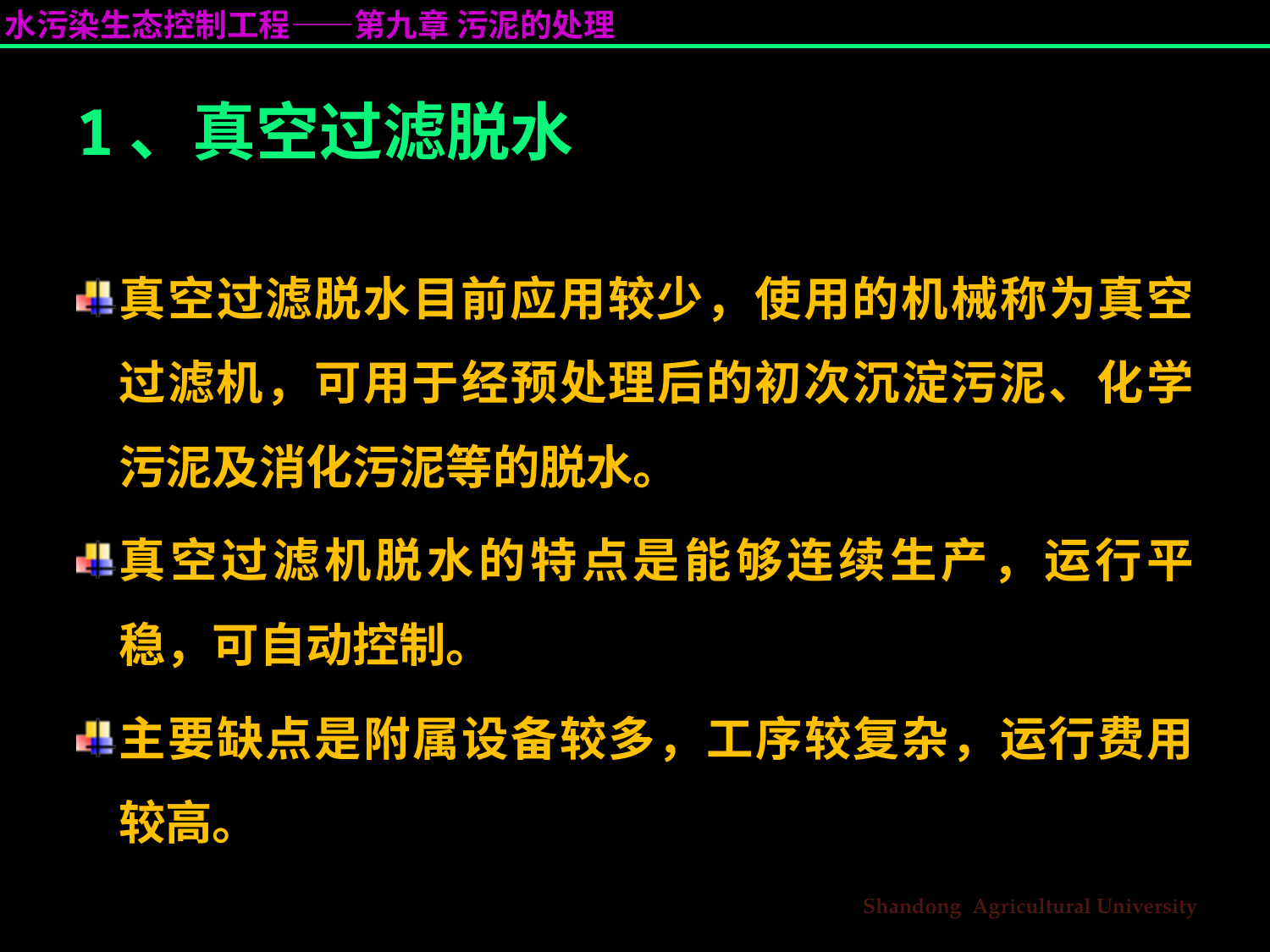

# 1、真空过滤脱水
真空过滤脱水目前应用较少，使用的机械称为真空过滤机，可用于经预处理后的初次沉淀污泥、化学污泥及消化污泥等的脱水。
真空过滤机脱水的特点是能够连续生产，运行平稳，可自动控制。
主要缺点是附属设备较多，工序较复杂，运行费用较高。